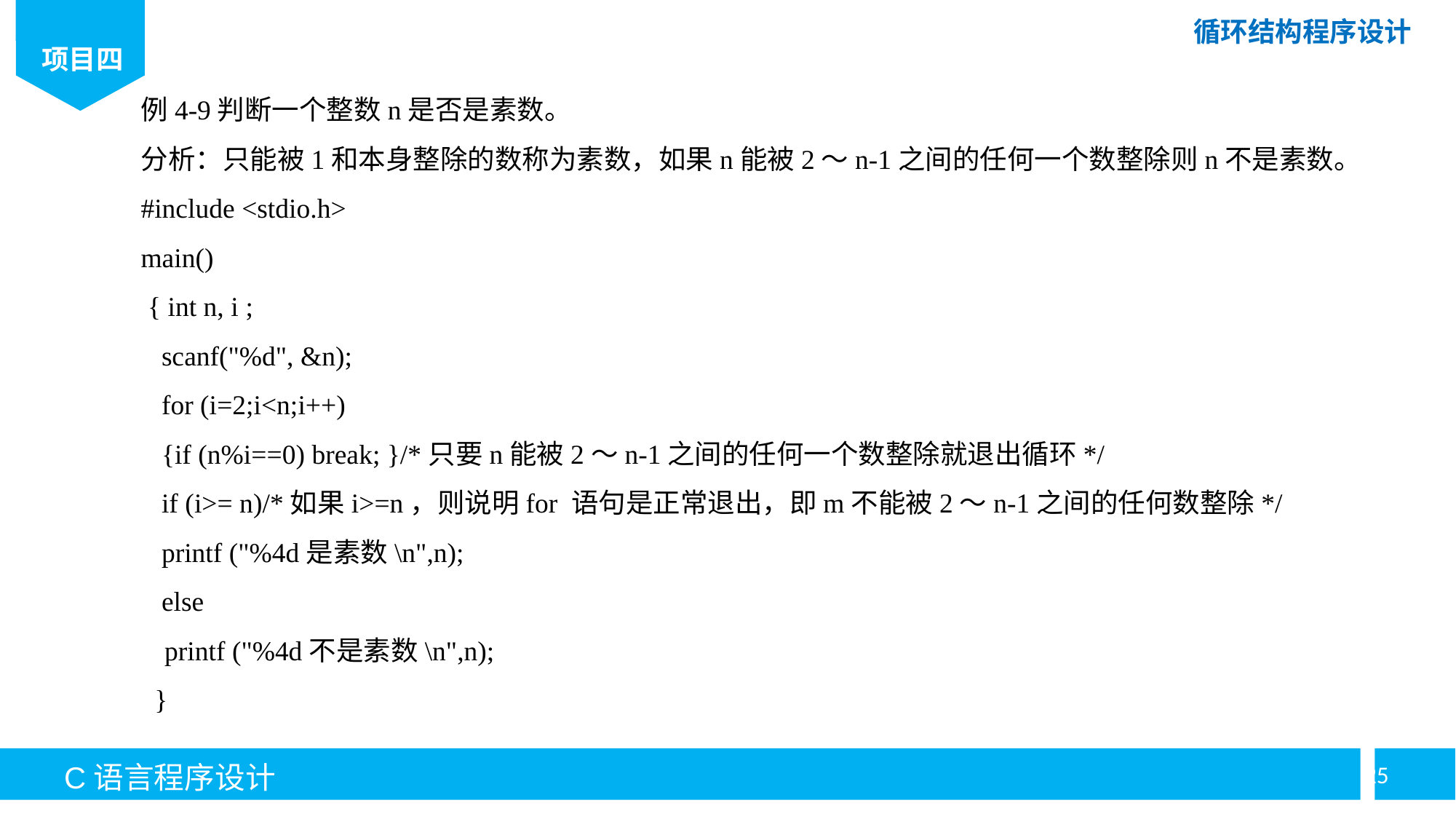

例4-9判断一个整数n是否是素数。
分析：只能被1和本身整除的数称为素数，如果n能被2～n-1之间的任何一个数整除则n不是素数。
#include <stdio.h>
main()
 { int n, i ;
   scanf("%d", &n);
   for (i=2;i<n;i++)
   {if (n%i==0) break; }/*只要n能被2～n-1之间的任何一个数整除就退出循环*/
   if (i>= n)/*如果i>=n，则说明for 语句是正常退出，即m不能被2～n-1之间的任何数整除*/
   printf ("%4d是素数\n",n);
   else
printf ("%4d不是素数\n",n);
  }